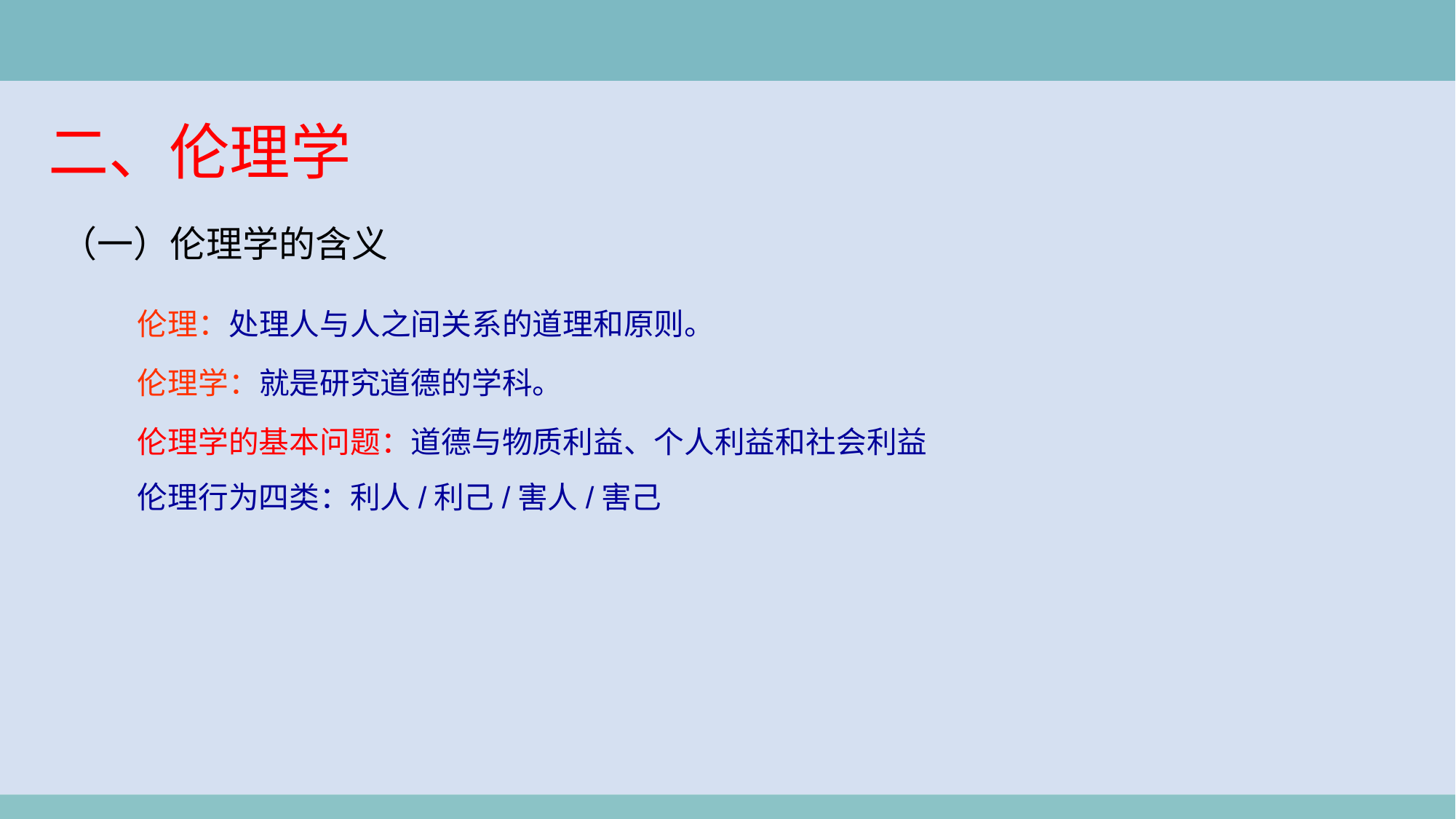

二、伦理学
（一）伦理学的含义
伦理：处理人与人之间关系的道理和原则。
伦理学：就是研究道德的学科。
伦理学的基本问题：道德与物质利益、个人利益和社会利益
伦理行为四类：利人/利己/害人/害己